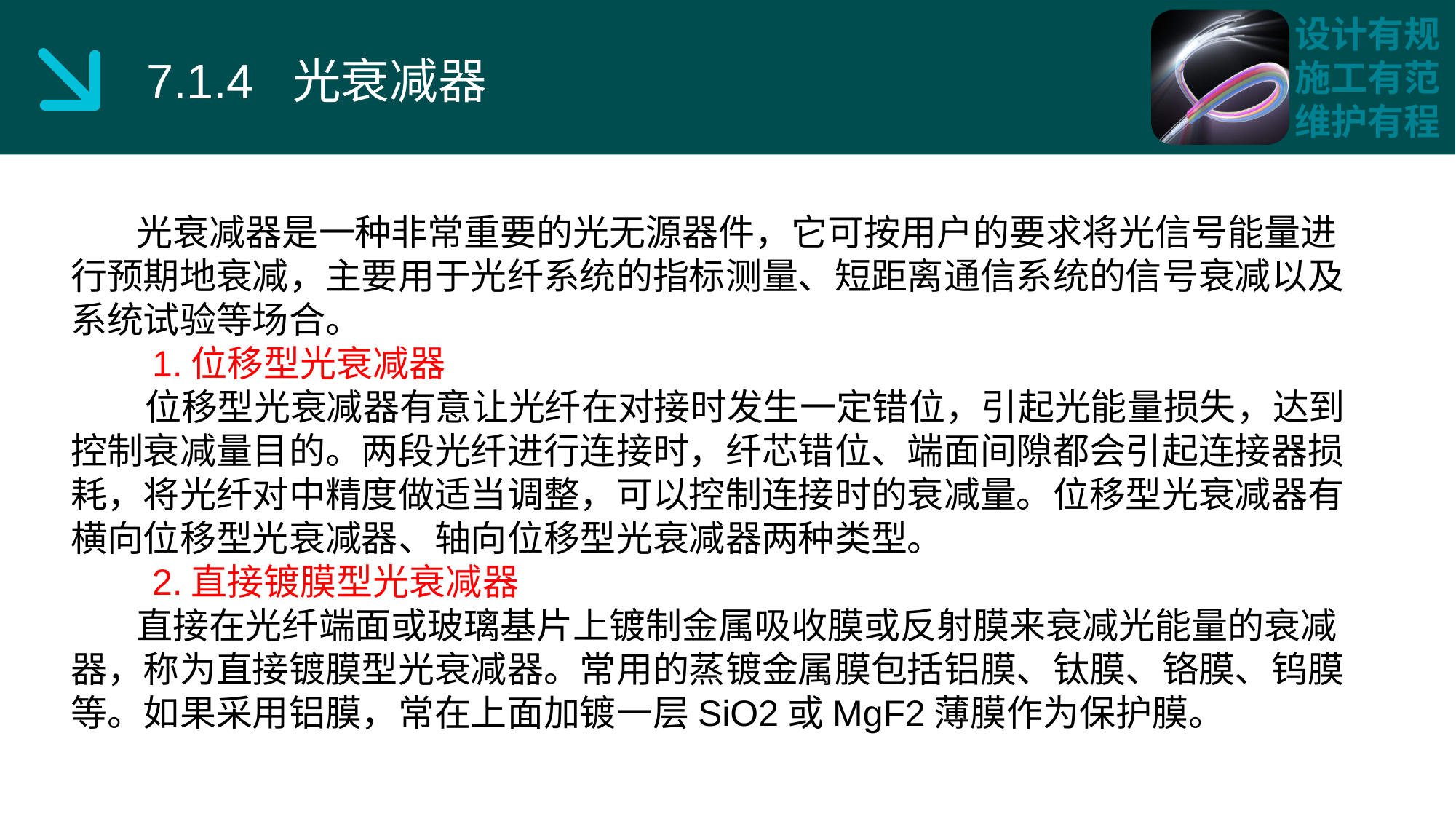

7.1.4  光衰减器

       光衰减器是一种非常重要的光无源器件，它可按用户的要求将光信号能量进行预期地衰减，主要用于光纤系统的指标测量、短距离通信系统的信号衰减以及系统试验等场合。
        1.位移型光衰减器
        位移型光衰减器有意让光纤在对接时发生一定错位，引起光能量损失，达到控制衰减量目的。两段光纤进行连接时，纤芯错位、端面间隙都会引起连接器损耗，将光纤对中精度做适当调整，可以控制连接时的衰减量。位移型光衰减器有横向位移型光衰减器、轴向位移型光衰减器两种类型。
        2.直接镀膜型光衰减器
       直接在光纤端面或玻璃基片上镀制金属吸收膜或反射膜来衰减光能量的衰减器，称为直接镀膜型光衰减器。常用的蒸镀金属膜包括铝膜、钛膜、铬膜、钨膜等。如果采用铝膜，常在上面加镀一层SiO2或MgF2薄膜作为保护膜。